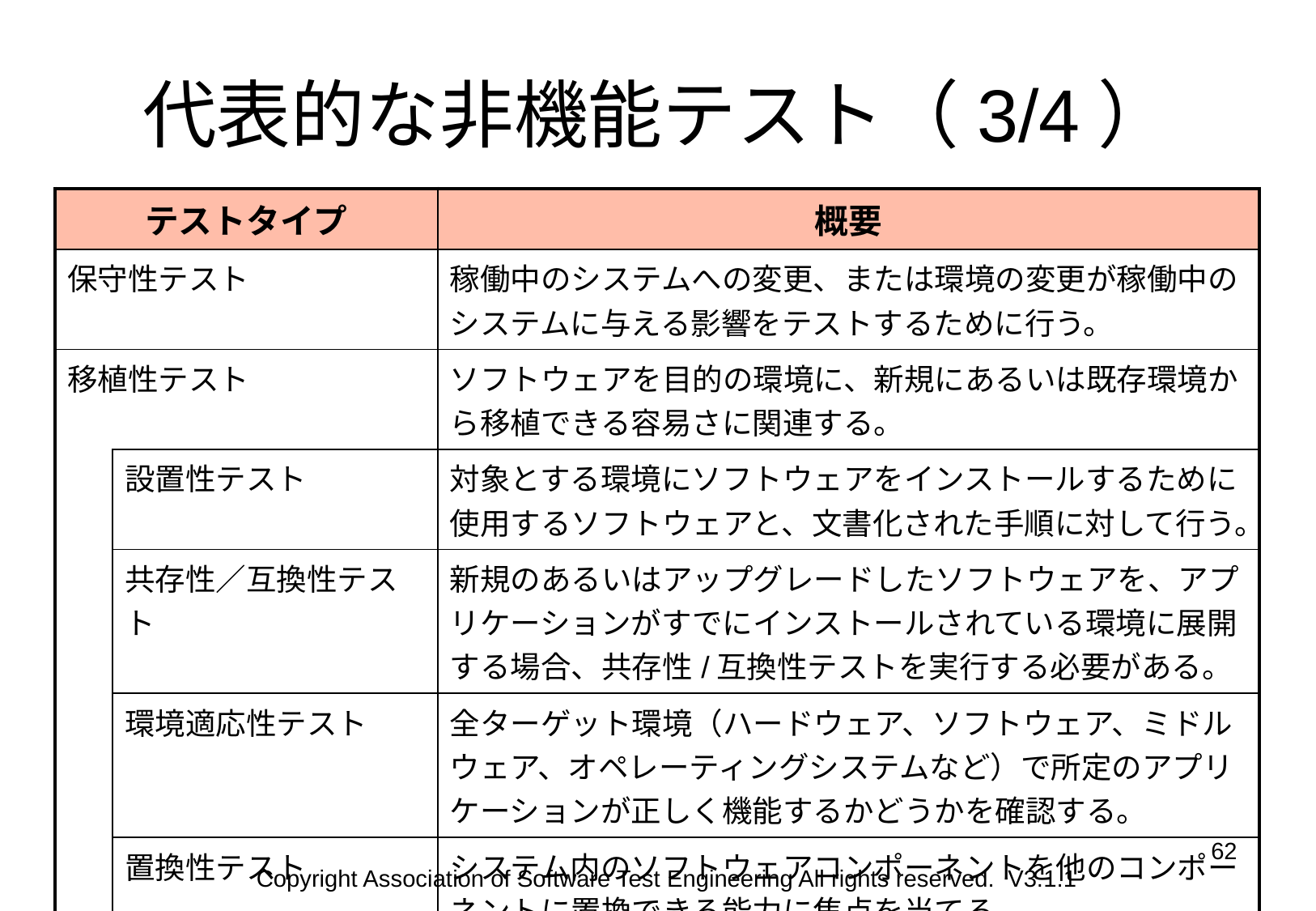

# 代表的な非機能テスト（3/4）
| テストタイプ |  | 概要 |
| --- | --- | --- |
| 保守性テスト |  | 稼働中のシステムへの変更、または環境の変更が稼働中のシステムに与える影響をテストするために行う。 |
| 移植性テスト |  | ソフトウェアを目的の環境に、新規にあるいは既存環境から移植できる容易さに関連する。 |
|  | 設置性テスト | 対象とする環境にソフトウェアをインストールするために使用するソフトウェアと、文書化された手順に対して行う。 |
|  | 共存性／互換性テスト | 新規のあるいはアップグレードしたソフトウェアを、アプリケーションがすでにインストールされている環境に展開する場合、共存性/互換性テストを実行する必要がある。 |
|  | 環境適応性テスト | 全ターゲット環境（ハードウェア、ソフトウェア、ミドルウェア、オペレーティングシステムなど）で所定のアプリケーションが正しく機能するかどうかを確認する。 |
|  | 置換性テスト | システム内のソフトウェアコンポーネントを他のコンポーネントに置換できる能力に焦点を当てる。 |
62
Copyright Association of Software Test Engineering All rights reserved.  V3.1.1